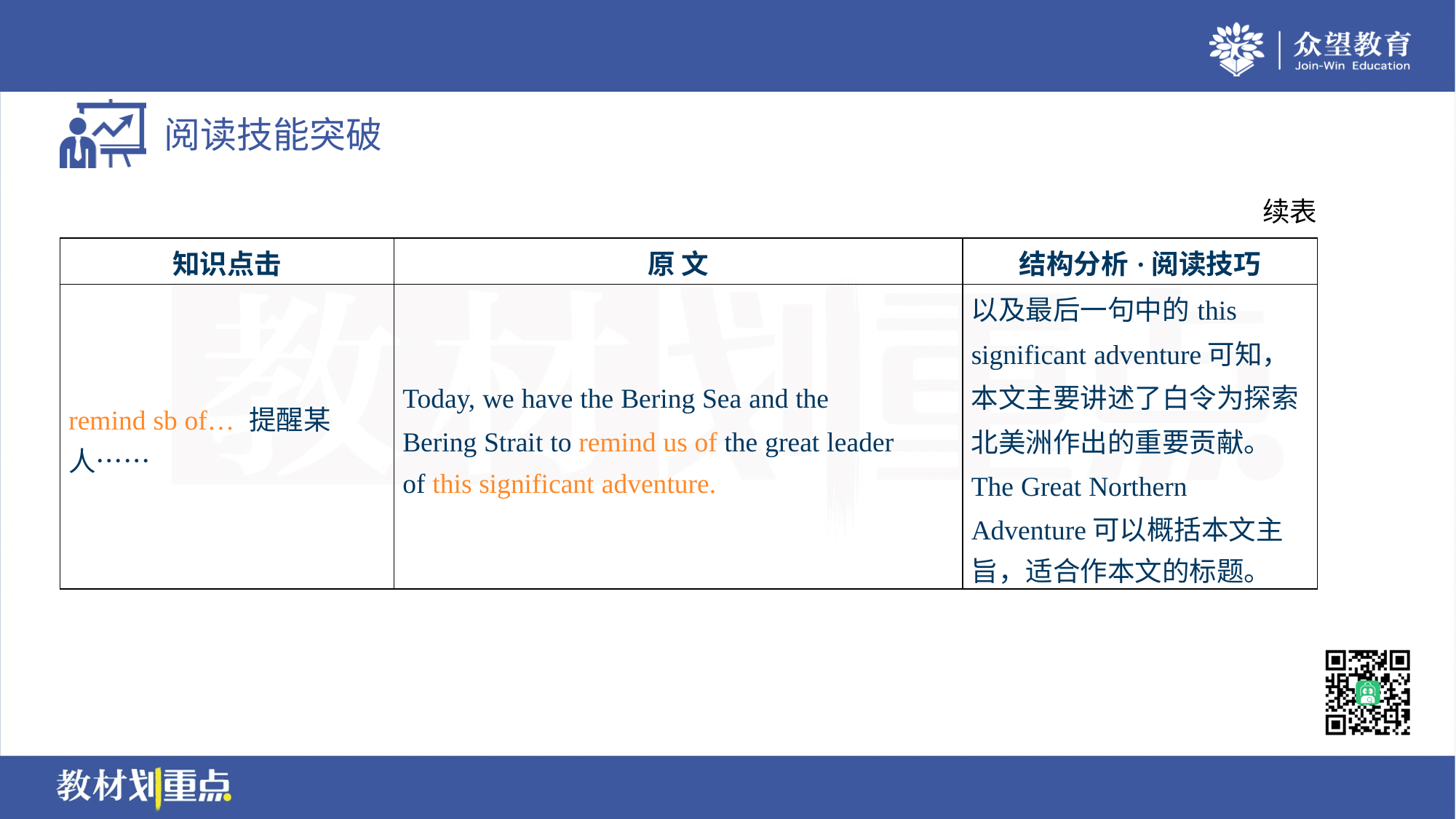

续表
| 知识点击 | 原 文 | 结构分析·阅读技巧 |
| --- | --- | --- |
| remind sb of… 提醒某 人…… | Today, we have the Bering Sea and the Bering Strait to remind us of the great leader of this significant adventure. | 以及最后一句中的this significant adventure可知， 本文主要讲述了白令为探索 北美洲作出的重要贡献。 The Great Northern Adventure可以概括本文主 旨，适合作本文的标题。 |